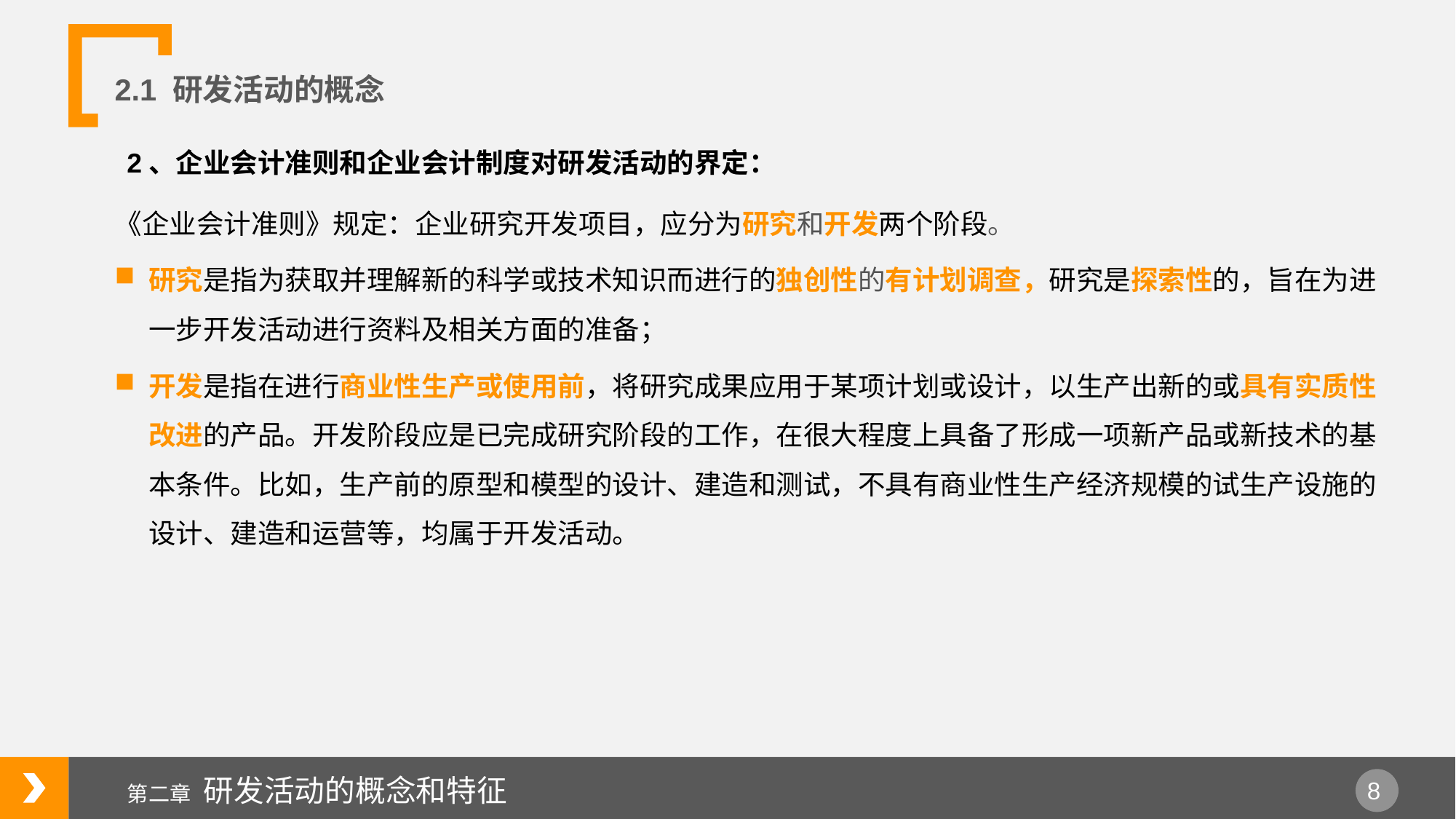

2.1 研发活动的概念
2、企业会计准则和企业会计制度对研发活动的界定：
《企业会计准则》规定：企业研究开发项目，应分为研究和开发两个阶段。
研究是指为获取并理解新的科学或技术知识而进行的独创性的有计划调查，研究是探索性的，旨在为进一步开发活动进行资料及相关方面的准备；
开发是指在进行商业性生产或使用前，将研究成果应用于某项计划或设计，以生产出新的或具有实质性改进的产品。开发阶段应是已完成研究阶段的工作，在很大程度上具备了形成一项新产品或新技术的基本条件。比如，生产前的原型和模型的设计、建造和测试，不具有商业性生产经济规模的试生产设施的设计、建造和运营等，均属于开发活动。